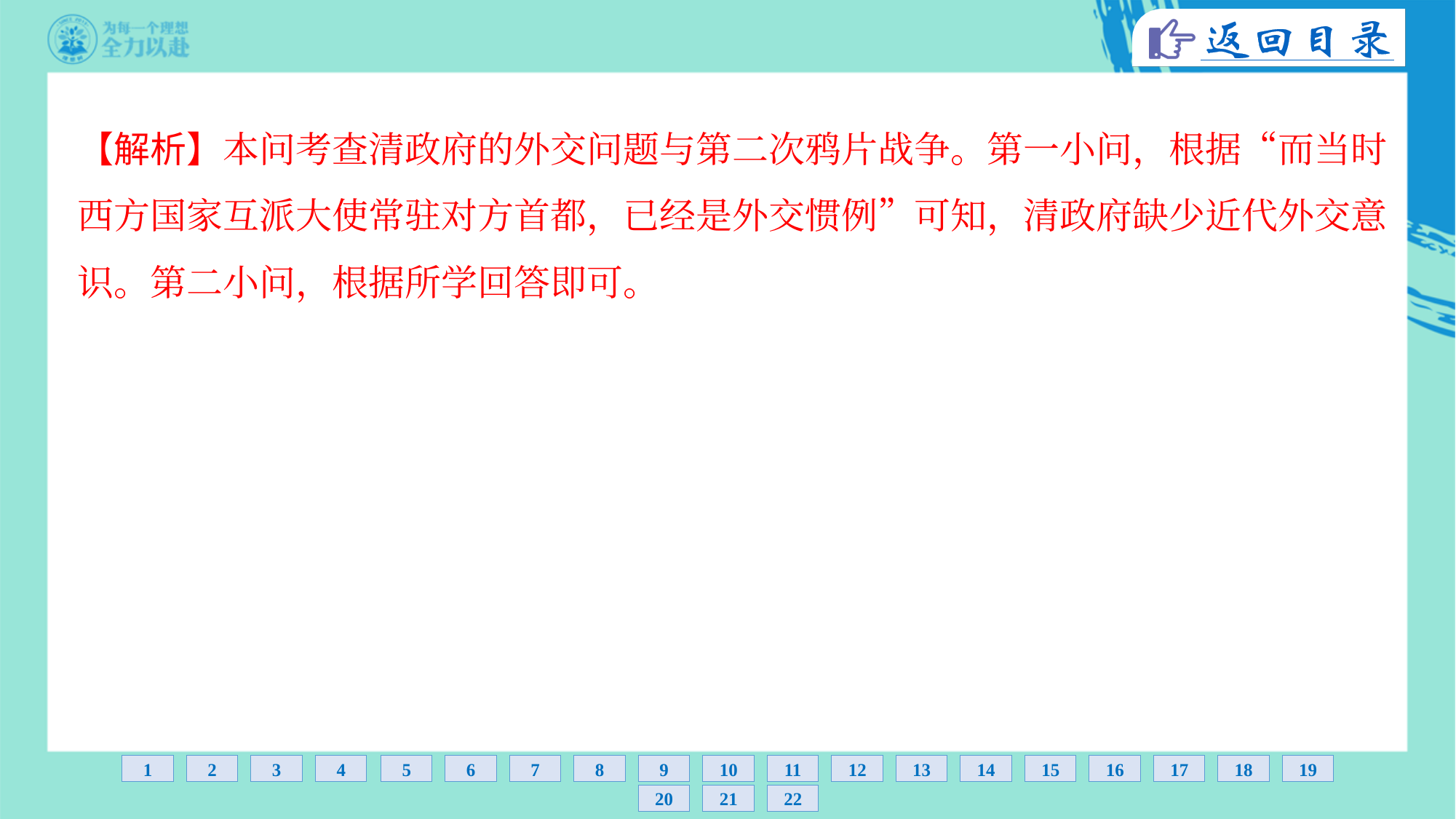

【解析】本问考查清政府的外交问题与第二次鸦片战争。第一小问，根据“而当时
西方国家互派大使常驻对方首都，已经是外交惯例”可知，清政府缺少近代外交意
识。第二小问，根据所学回答即可。